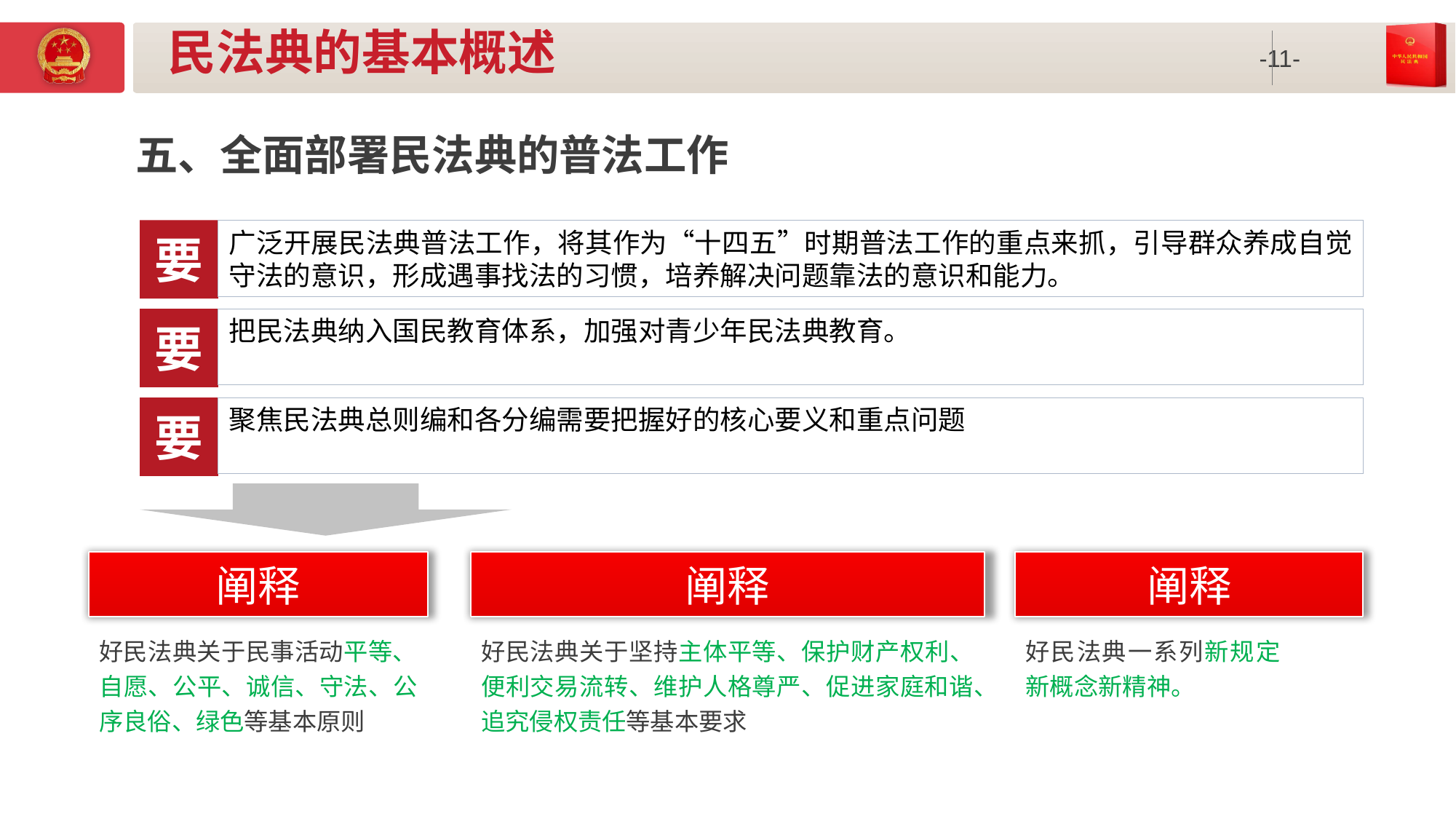

# 民法典的基本概述
五、全面部署民法典的普法工作
要
广泛开展民法典普法工作，将其作为“十四五”时期普法工作的重点来抓，引导群众养成自觉守法的意识，形成遇事找法的习惯，培养解决问题靠法的意识和能力。
要
把民法典纳入国民教育体系，加强对青少年民法典教育。

要
聚焦民法典总则编和各分编需要把握好的核心要义和重点问题

阐释
阐释
阐释
好民法典关于民事活动平等、自愿、公平、诚信、守法、公序良俗、绿色等基本原则
好民法典关于坚持主体平等、保护财产权利、便利交易流转、维护人格尊严、促进家庭和谐、追究侵权责任等基本要求
好民法典一系列新规定新概念新精神。